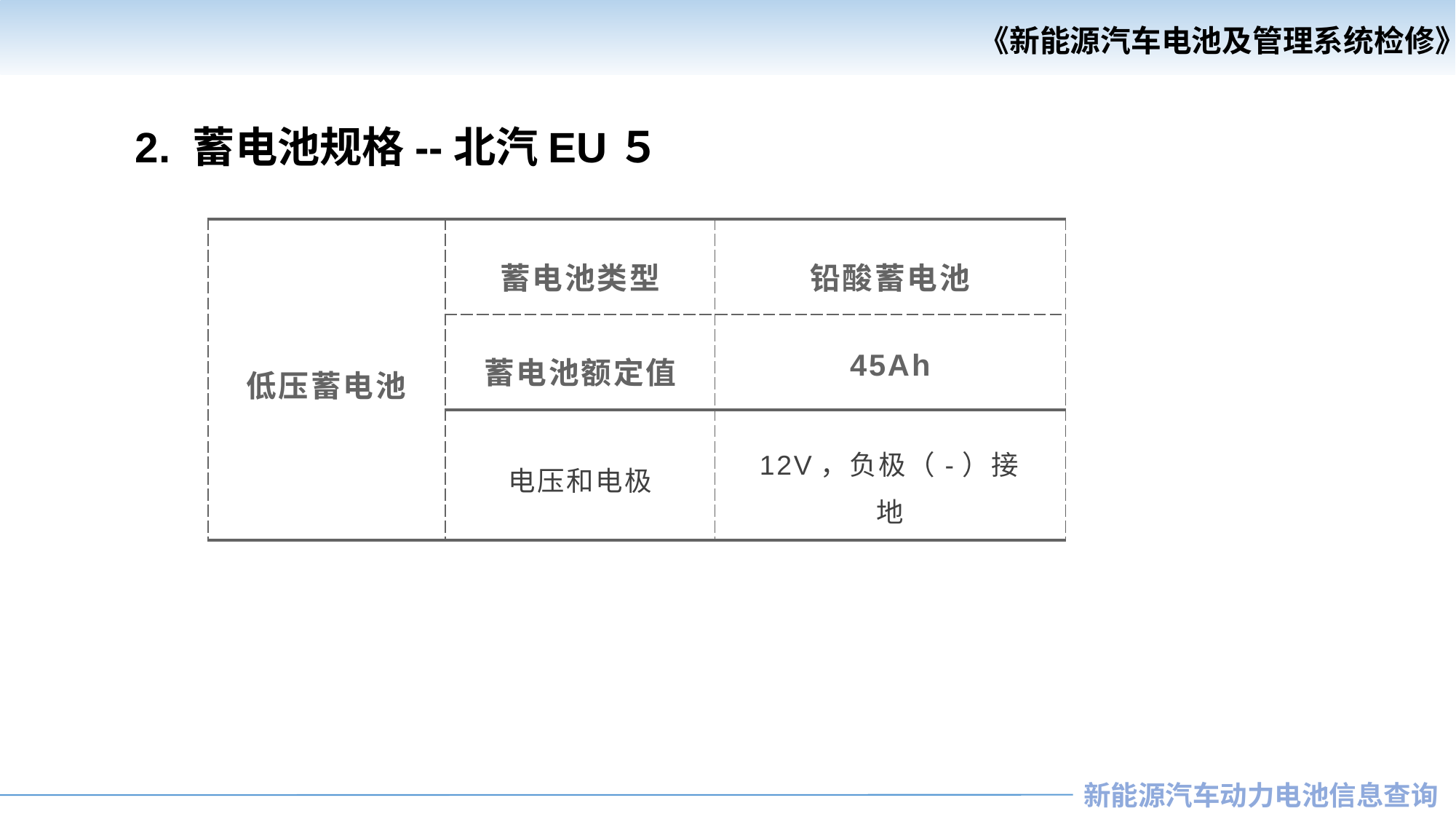

《新能源汽车电池及管理系统检修》
《汽车安全与舒适系统检修》
2. 蓄电池规格--北汽EU５
| 低压蓄电池 | 蓄电池类型 | 铅酸蓄电池 |
| --- | --- | --- |
|  | 蓄电池额定值 | 45Ah |
|  | 电压和电极 | 12V，负极（-）接地 |